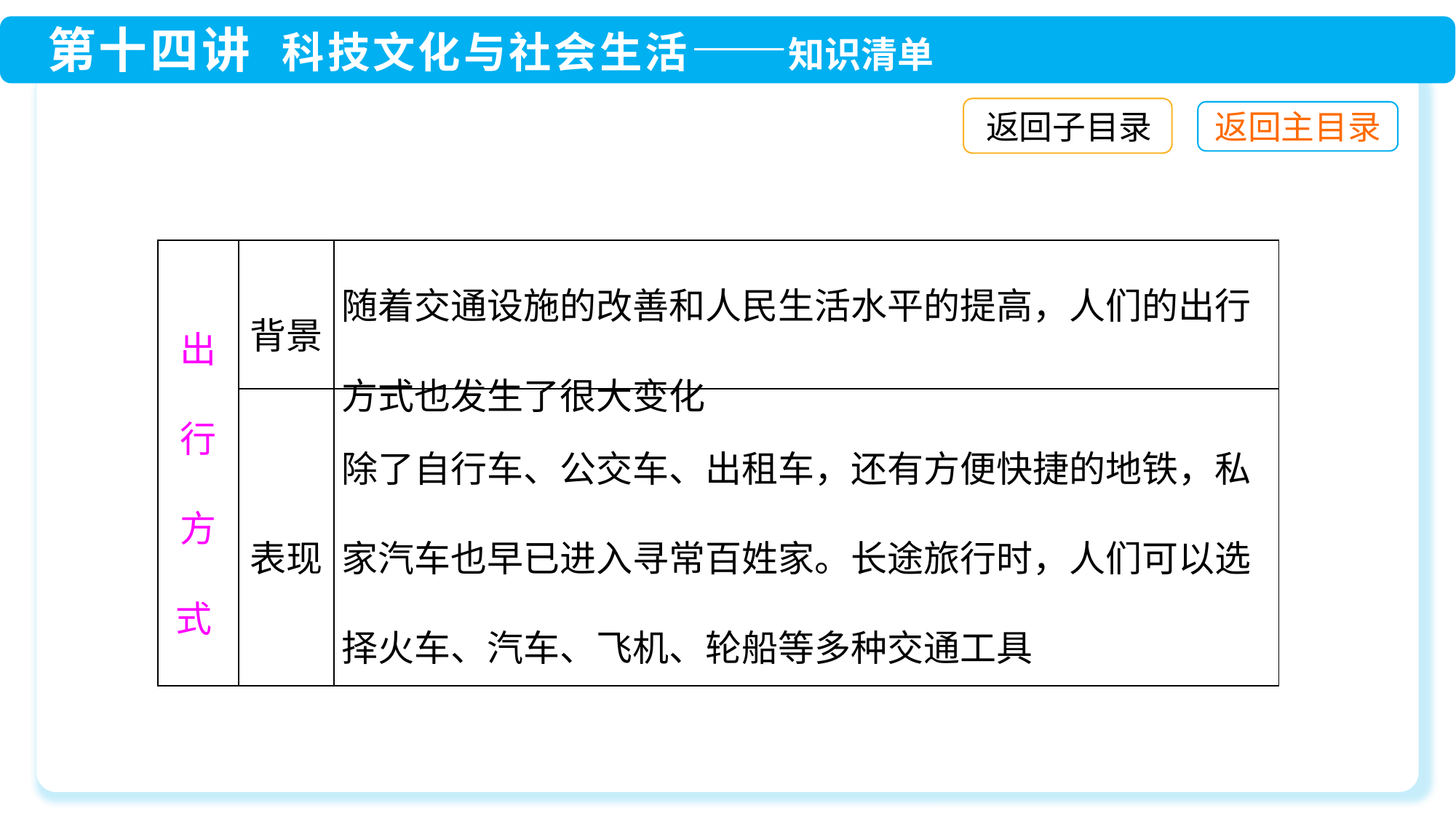

返回子目录
| 出 行 方 式 | 背景 | 随着交通设施的改善和人民生活水平的提高，人们的出行方式也发生了很大变化 |
| --- | --- | --- |
|  | 表现 | 除了自行车、公交车、出租车，还有方便快捷的地铁，私家汽车也早已进入寻常百姓家。长途旅行时，人们可以选择火车、汽车、飞机、轮船等多种交通工具 |